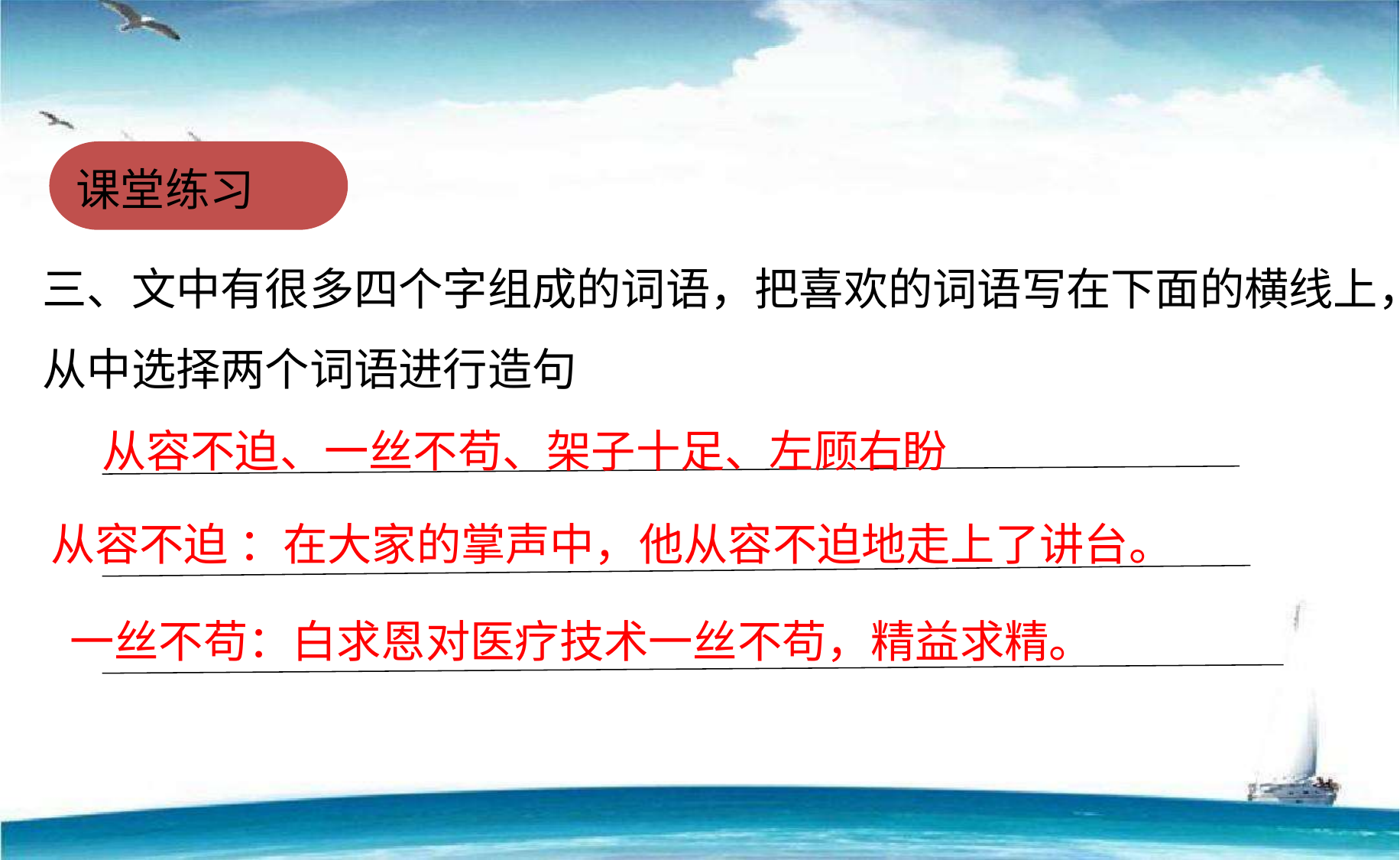

课堂练习
三、文中有很多四个字组成的词语，把喜欢的词语写在下面的横线上，从中选择两个词语进行造句

从容不迫、一丝不苟、架子十足、左顾右盼
从容不迫 ：在大家的掌声中，他从容不迫地走上了讲台。
一丝不苟：白求恩对医疗技术一丝不苟，精益求精。